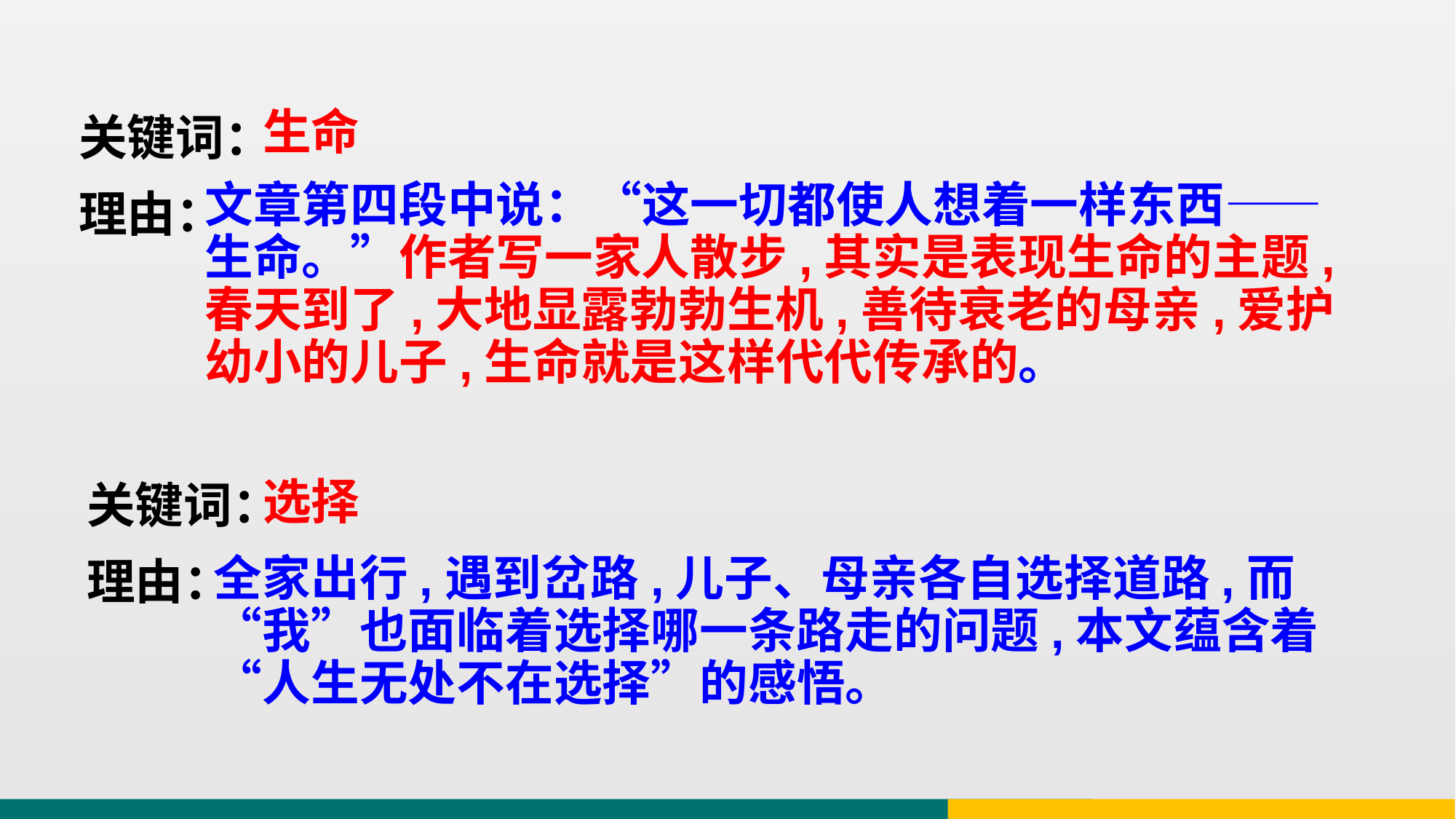

生命
关键词：
理由：
文章第四段中说：“这一切都使人想着一样东西——生命。”作者写一家人散步,其实是表现生命的主题,春天到了,大地显露勃勃生机,善待衰老的母亲,爱护幼小的儿子,生命就是这样代代传承的。
选择
关键词：
理由：
全家出行,遇到岔路,儿子、母亲各自选择道路,而“我”也面临着选择哪一条路走的问题,本文蕴含着“人生无处不在选择”的感悟。